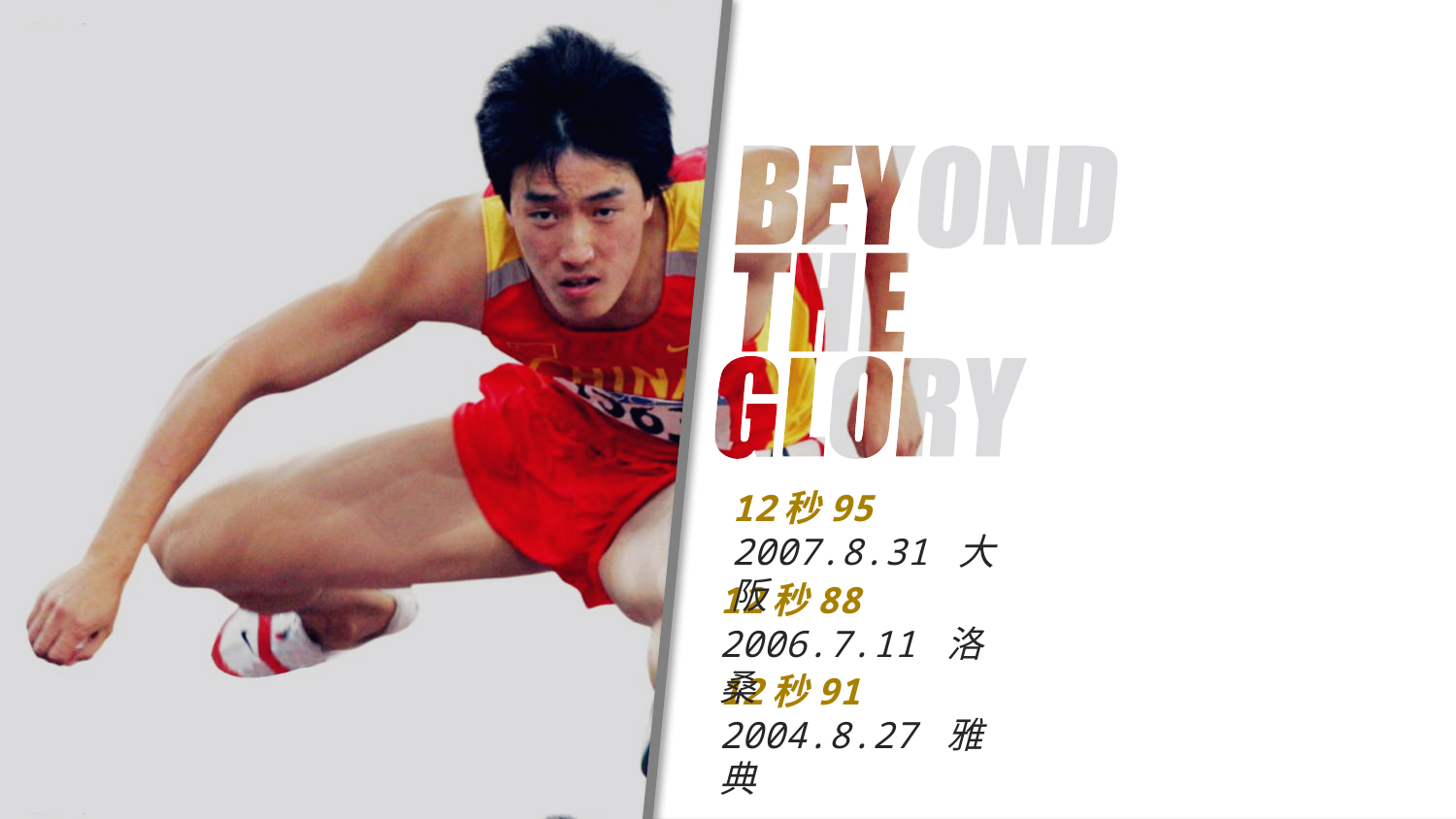

12秒95 2007.8.31 大阪
12秒88 2006.7.11 洛桑
12秒91 2004.8.27 雅典